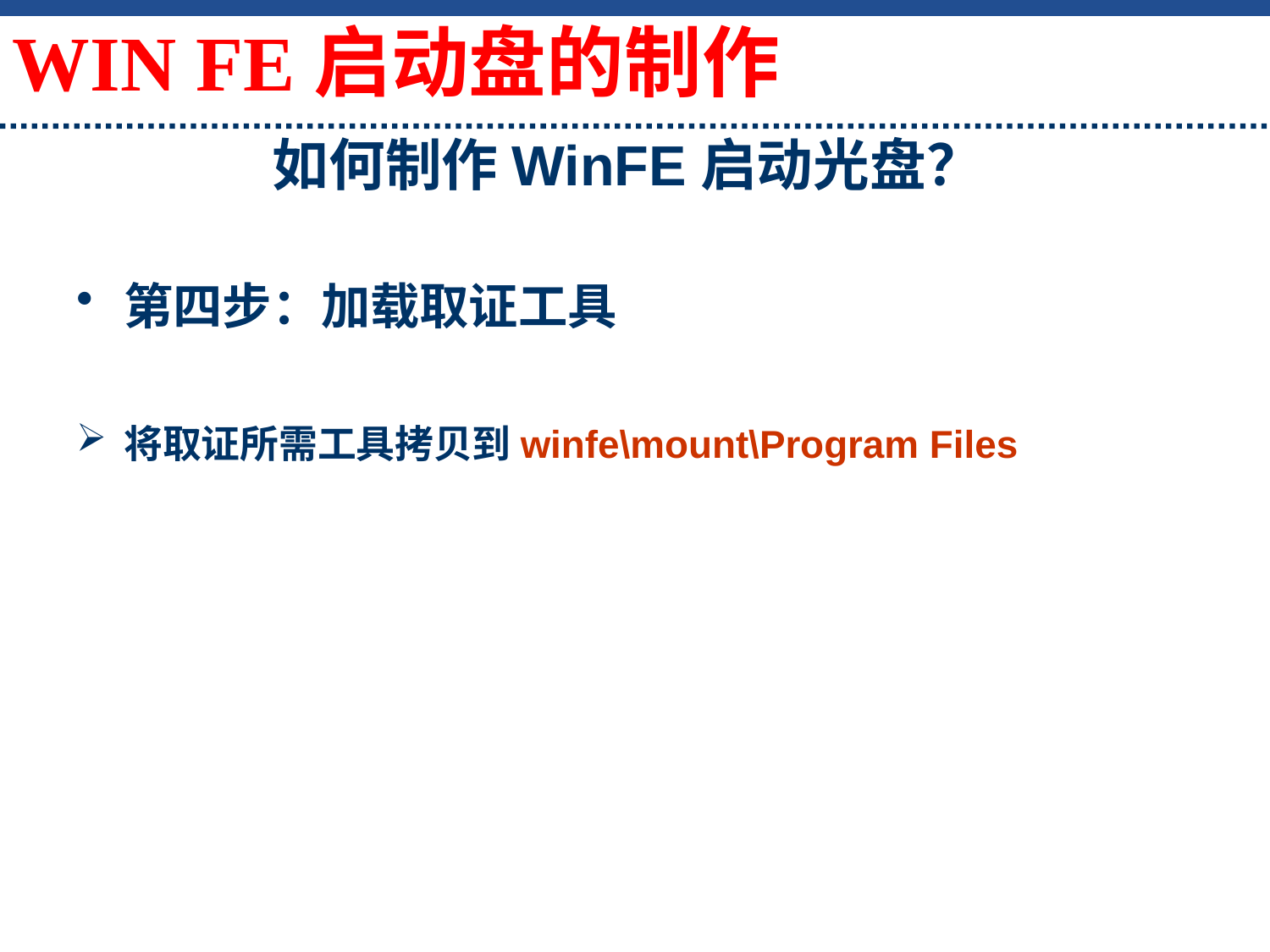

如何制作WinFE启动光盘？
WIN FE启动盘的制作
第四步：加载取证工具

将取证所需工具拷贝到winfe\mount\Program Files